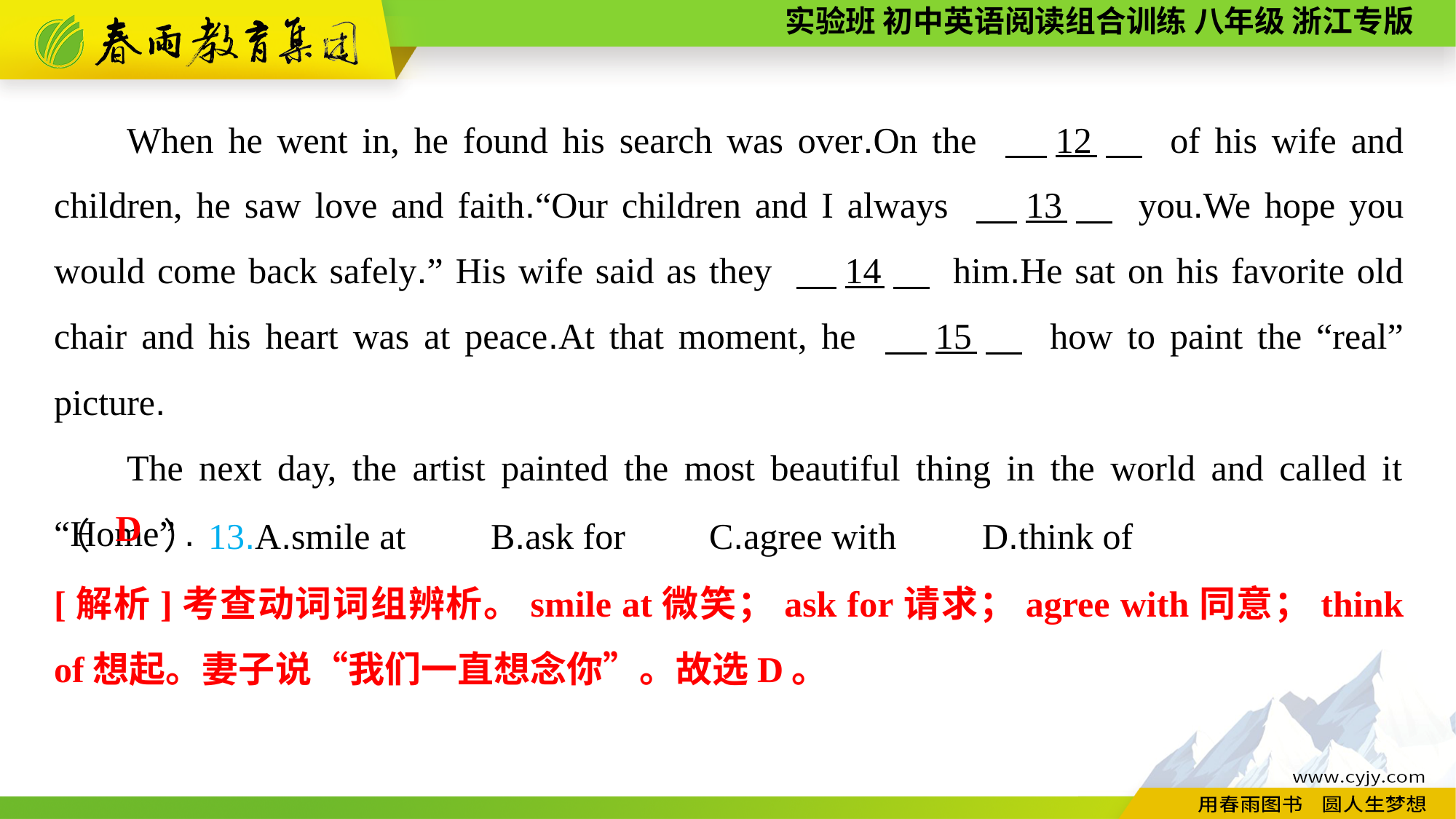

When he went in, he found his search was over.On the 　12　 of his wife and children, he saw love and faith.“Our children and I always 　13　 you.We hope you would come back safely.” His wife said as they 　14　 him.He sat on his favorite old chair and his heart was at peace.At that moment, he 　15　 how to paint the “real” picture.
The next day, the artist painted the most beautiful thing in the world and called it “Home” .
（　　）13.A.smile at	B.ask for	C.agree with	      D.think of
D
[解析]考查动词词组辨析。smile at微笑；ask for请求；agree with同意；think of想起。妻子说“我们一直想念你”。故选D。